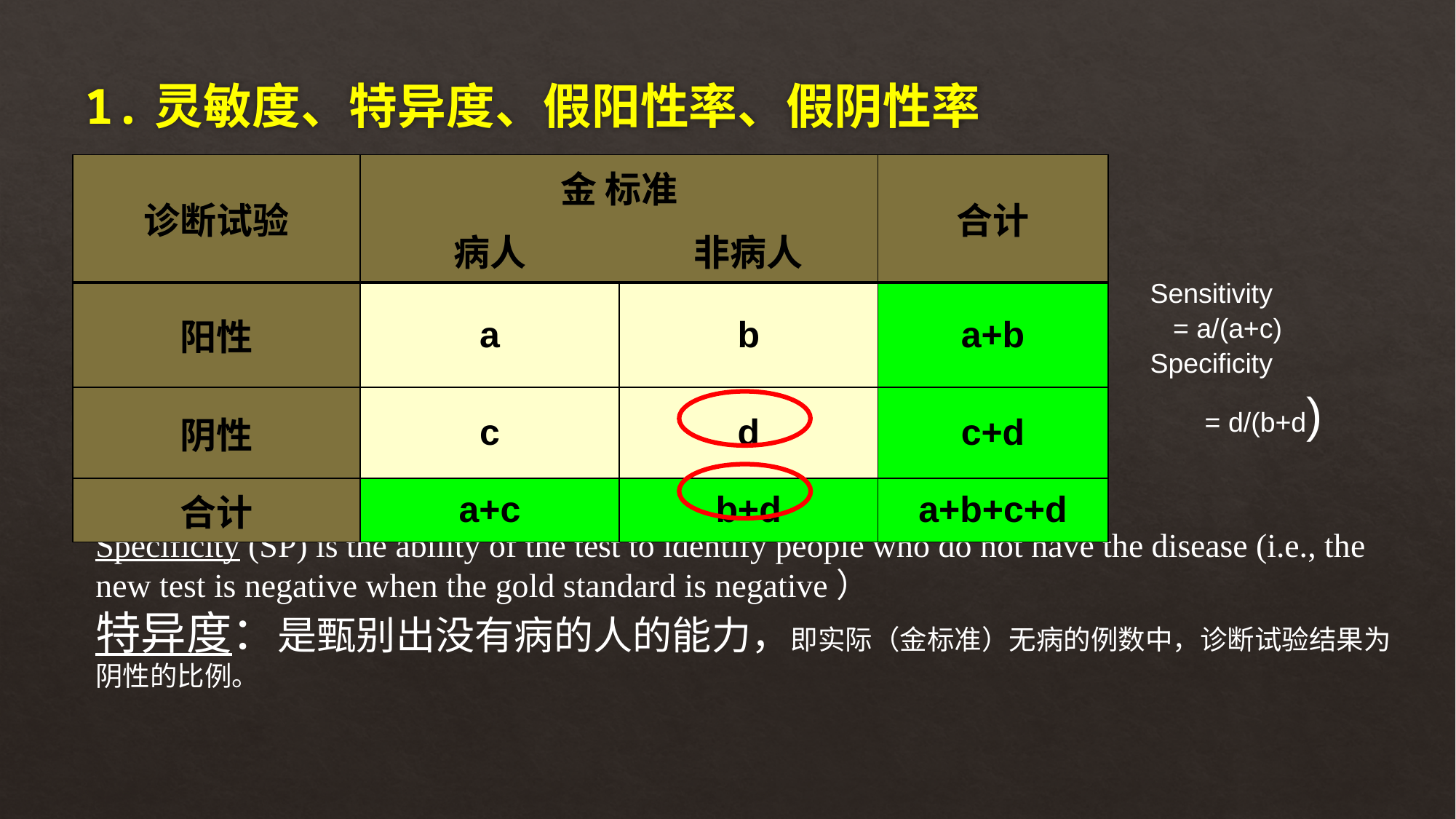

# 1.灵敏度、特异度、假阳性率、假阴性率
| 诊断试验 | 金 标准 |  | 合计 |
| --- | --- | --- | --- |
|  | 病人 | 非病人 |  |
| 阳性 | a | b | a+b |
| 阴性 | c | d | c+d |
| 合计 | a+c | b+d | a+b+c+d |
Sensitivity
   = a/(a+c)
Specificity
= d/(b+d)

Specificity (SP) is the ability of the test to identify people who do not have the disease (i.e., the new test is negative when the gold standard is negative）
特异度：是甄别出没有病的人的能力，即实际（金标准）无病的例数中，诊断试验结果为阴性的比例。